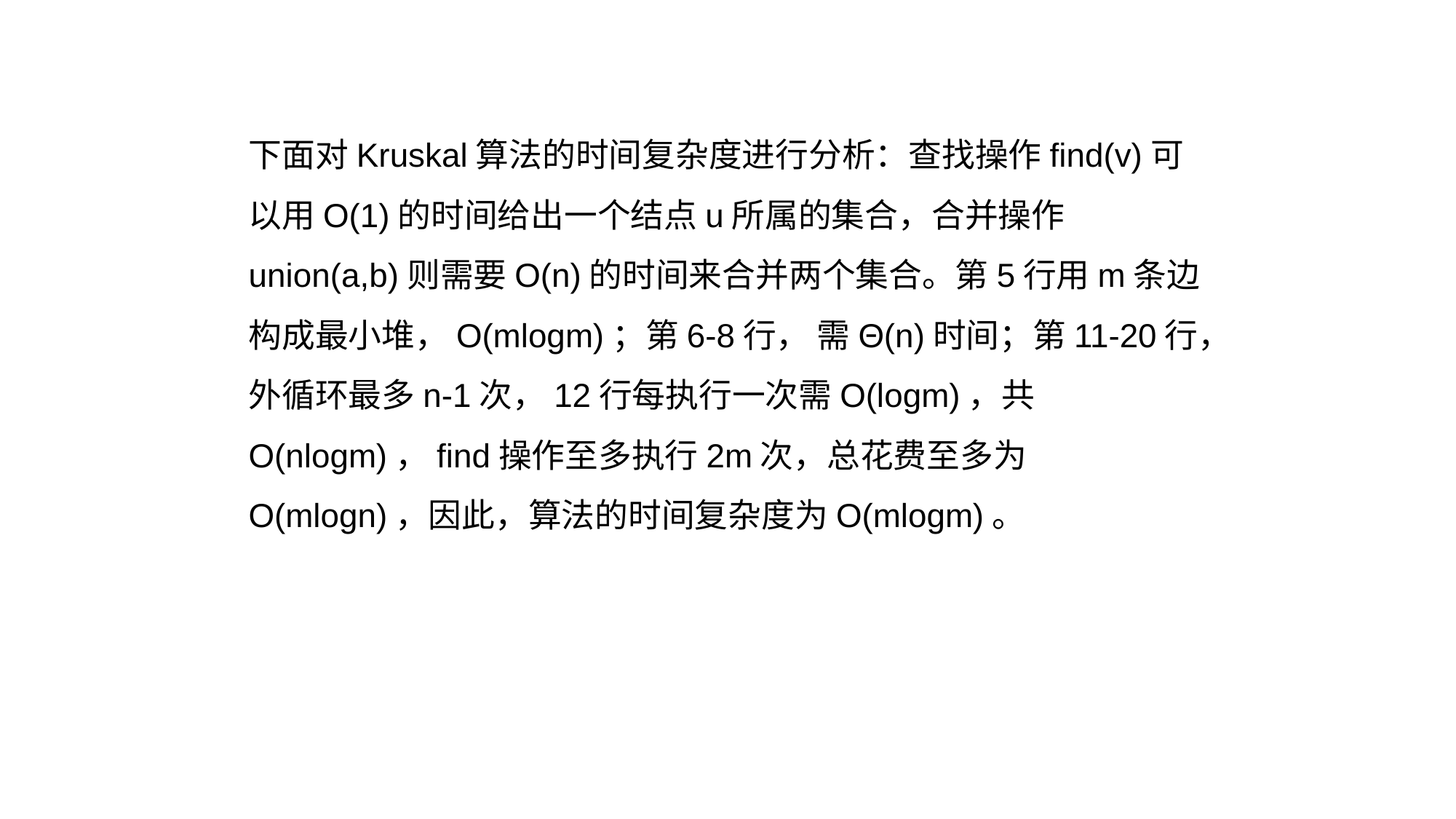

下面对Kruskal算法的时间复杂度进行分析：查找操作find(v)可以用O(1)的时间给出一个结点u所属的集合，合并操作union(a,b)则需要O(n)的时间来合并两个集合。第5行用m条边构成最小堆，O(mlogm)；第6-8行， 需Θ(n)时间；第11-20行，外循环最多n-1次，12行每执行一次需O(logm)，共O(nlogm)，find操作至多执行2m次，总花费至多为O(mlogn)，因此，算法的时间复杂度为O(mlogm)。